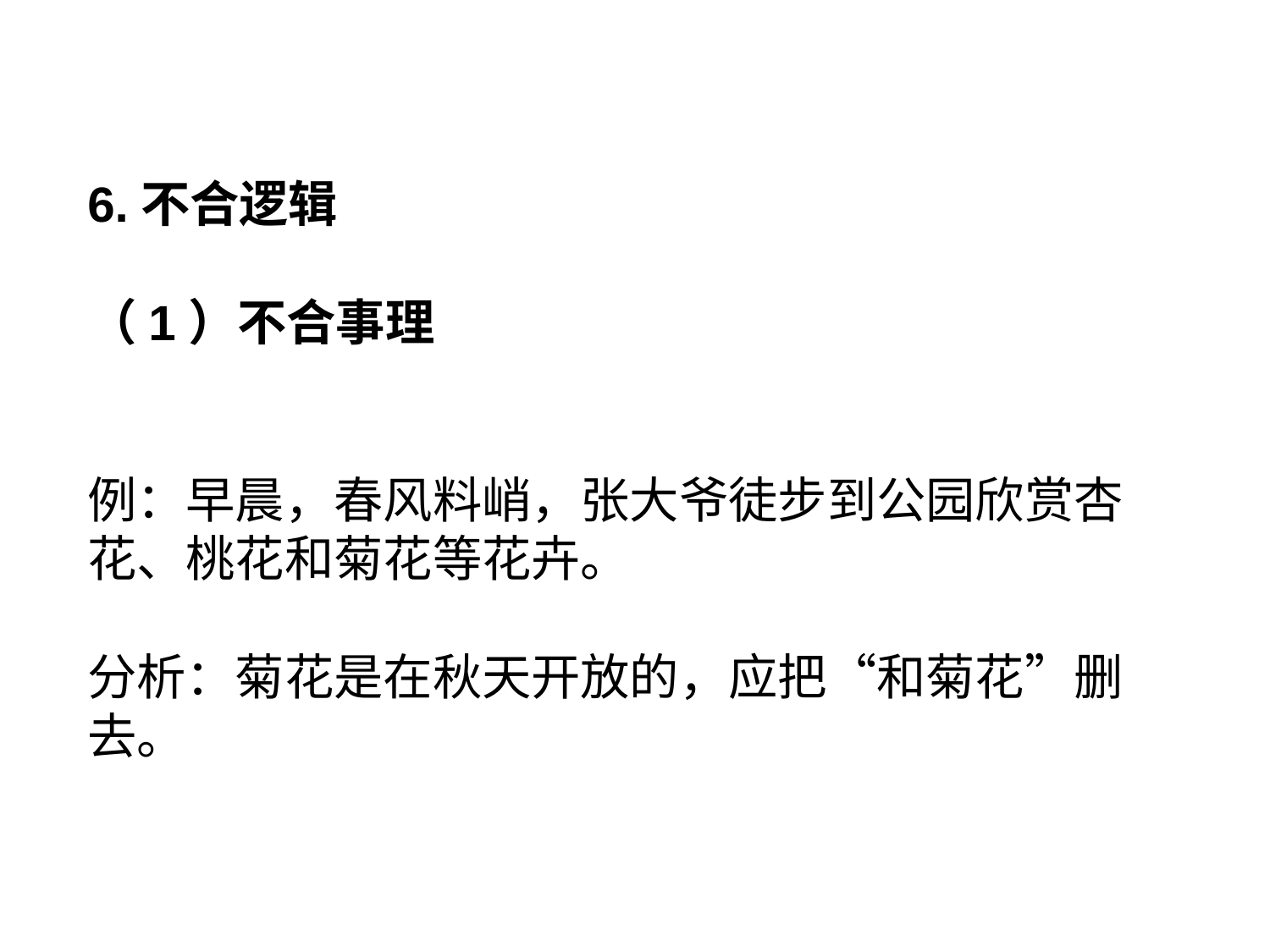

6.不合逻辑

（1）不合事理

例：早晨，春风料峭，张大爷徒步到公园欣赏杏花、桃花和菊花等花卉。

分析：菊花是在秋天开放的，应把“和菊花”删去。